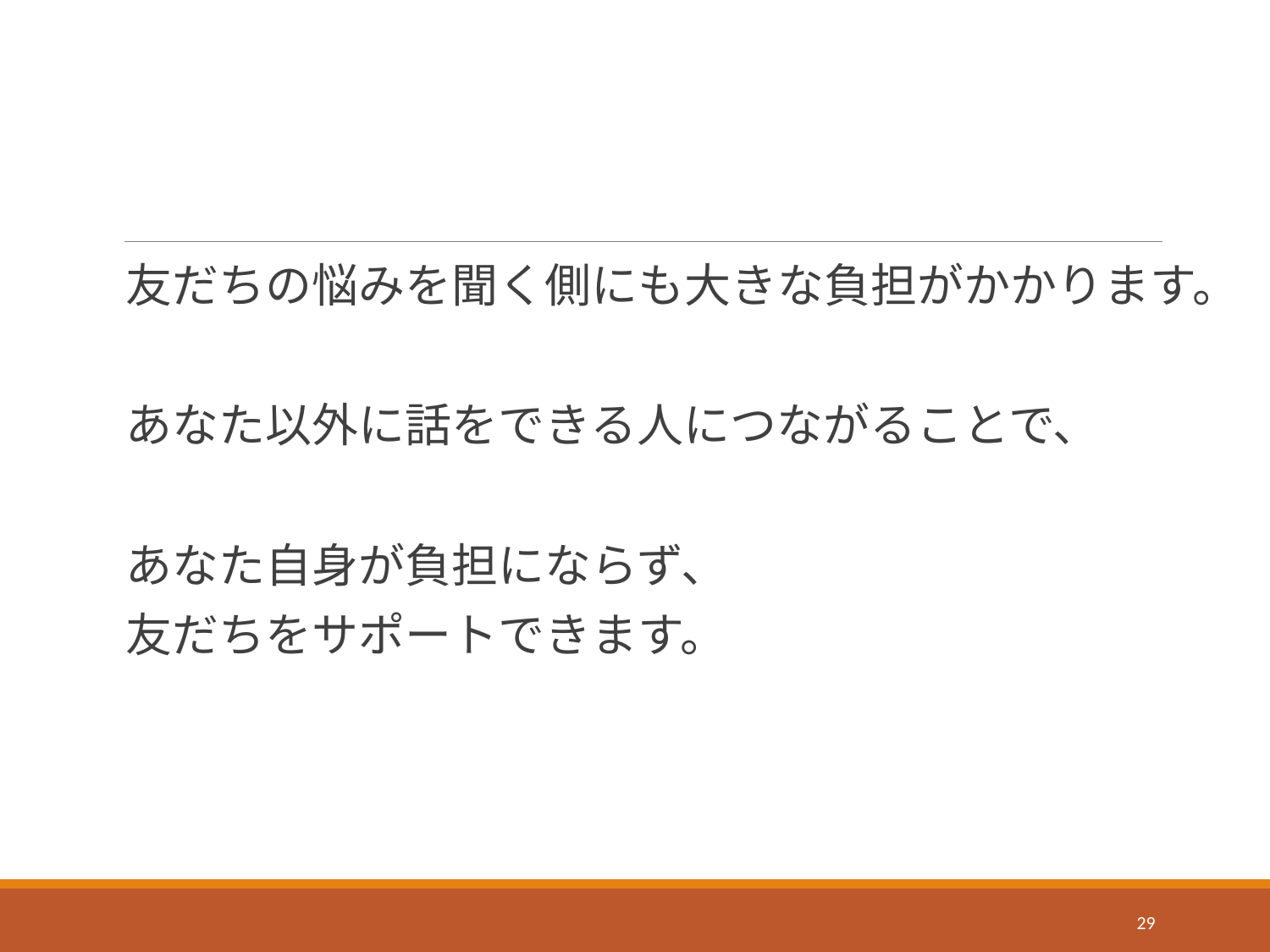

#
友だちの悩みを聞く側にも大きな負担がかかります。

あなた以外に話をできる人につながることで、

あなた自身が負担にならず、
友だちをサポートできます。

29